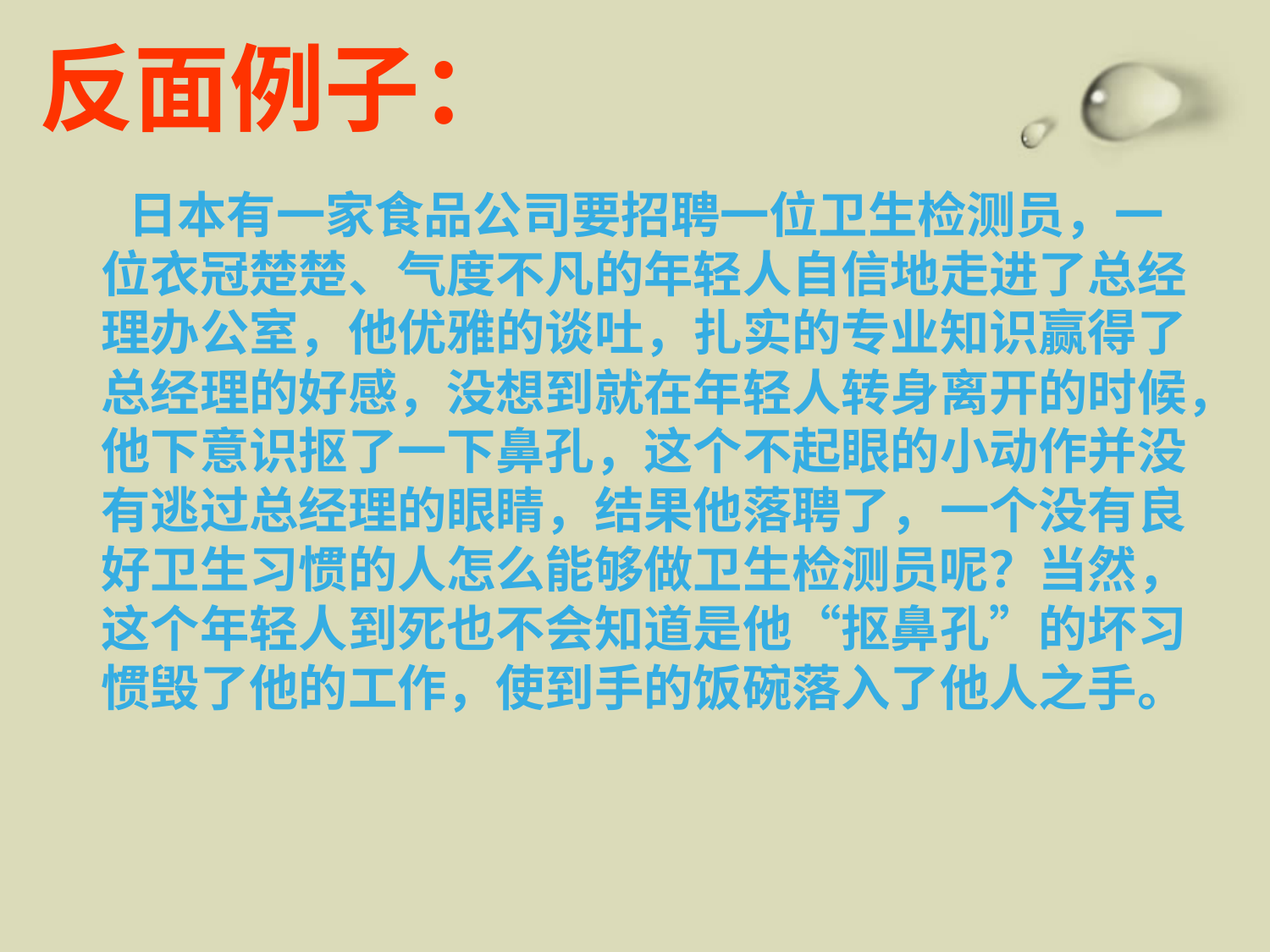

# 反面例子：
      日本有一家食品公司要招聘一位卫生检测员，一位衣冠楚楚、气度不凡的年轻人自信地走进了总经理办公室，他优雅的谈吐，扎实的专业知识赢得了总经理的好感，没想到就在年轻人转身离开的时候，他下意识抠了一下鼻孔，这个不起眼的小动作并没有逃过总经理的眼睛，结果他落聘了，一个没有良好卫生习惯的人怎么能够做卫生检测员呢？当然，这个年轻人到死也不会知道是他“抠鼻孔”的坏习惯毁了他的工作，使到手的饭碗落入了他人之手。